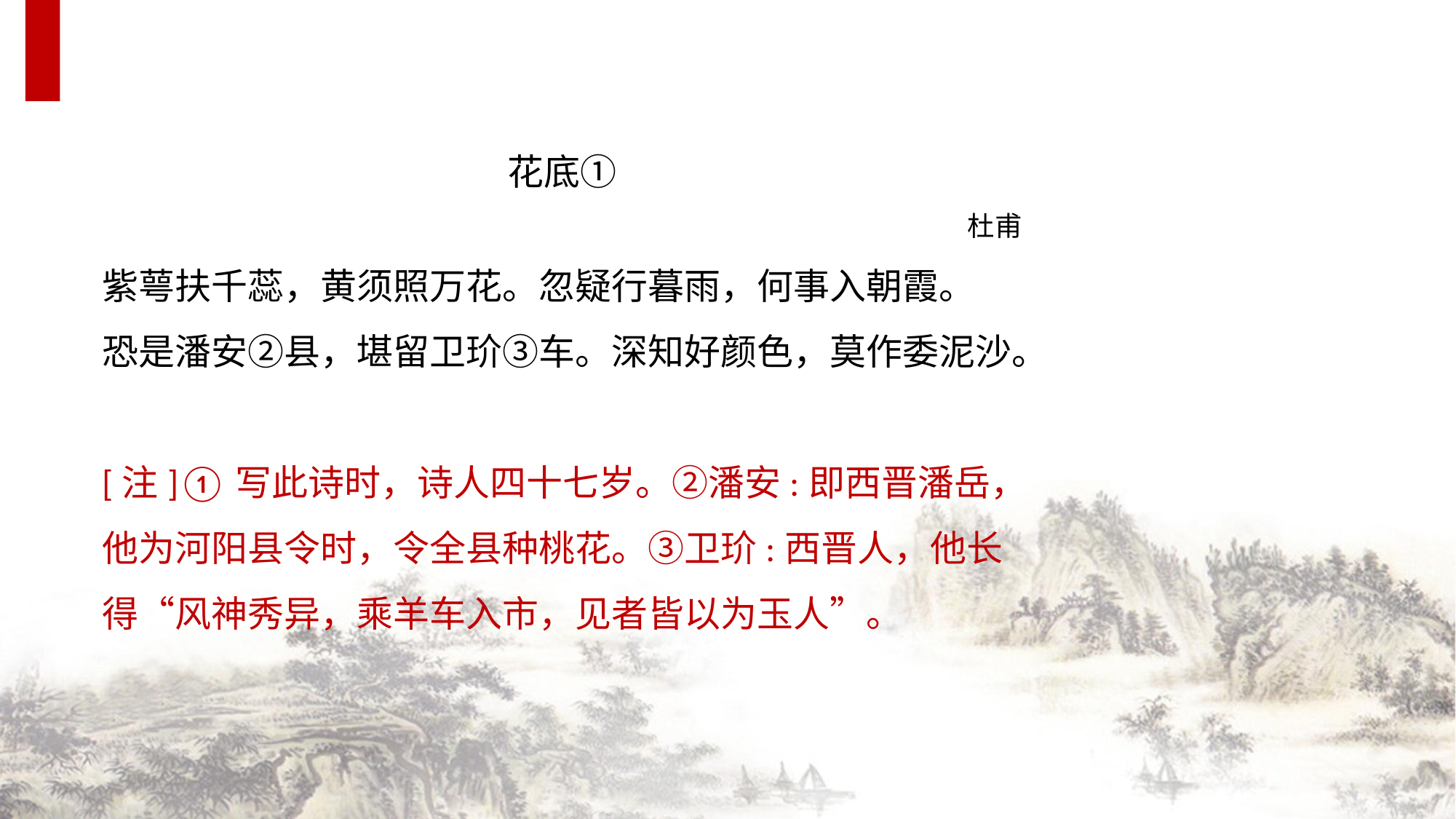

花底①
杜甫
紫萼扶千蕊，黄须照万花。忽疑行暮雨，何事入朝霞。
恐是潘安②县，堪留卫玠③车。深知好颜色，莫作委泥沙。

[注]①写此诗时，诗人四十七岁。②潘安:即西晋潘岳，他为河阳县令时，令全县种桃花。③卫玠:西晋人，他长得“风神秀异，乘羊车入市，见者皆以为玉人”。